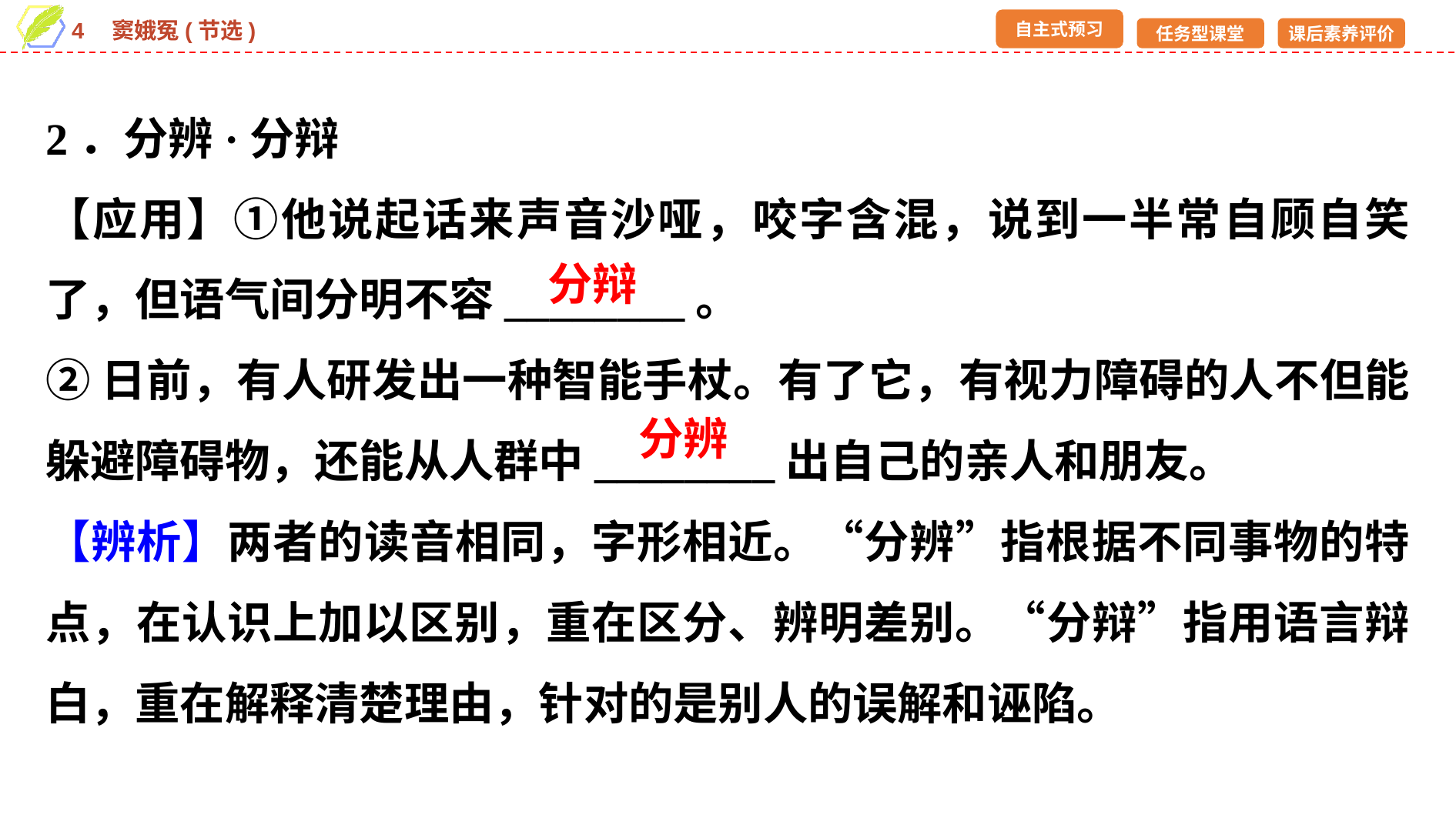

2．分辨·分辩
【应用】①他说起话来声音沙哑，咬字含混，说到一半常自顾自笑了，但语气间分明不容________。
②日前，有人研发出一种智能手杖。有了它，有视力障碍的人不但能躲避障碍物，还能从人群中________出自己的亲人和朋友。
【辨析】两者的读音相同，字形相近。“分辨”指根据不同事物的特点，在认识上加以区别，重在区分、辨明差别。“分辩”指用语言辩白，重在解释清楚理由，针对的是别人的误解和诬陷。
分辩
分辨